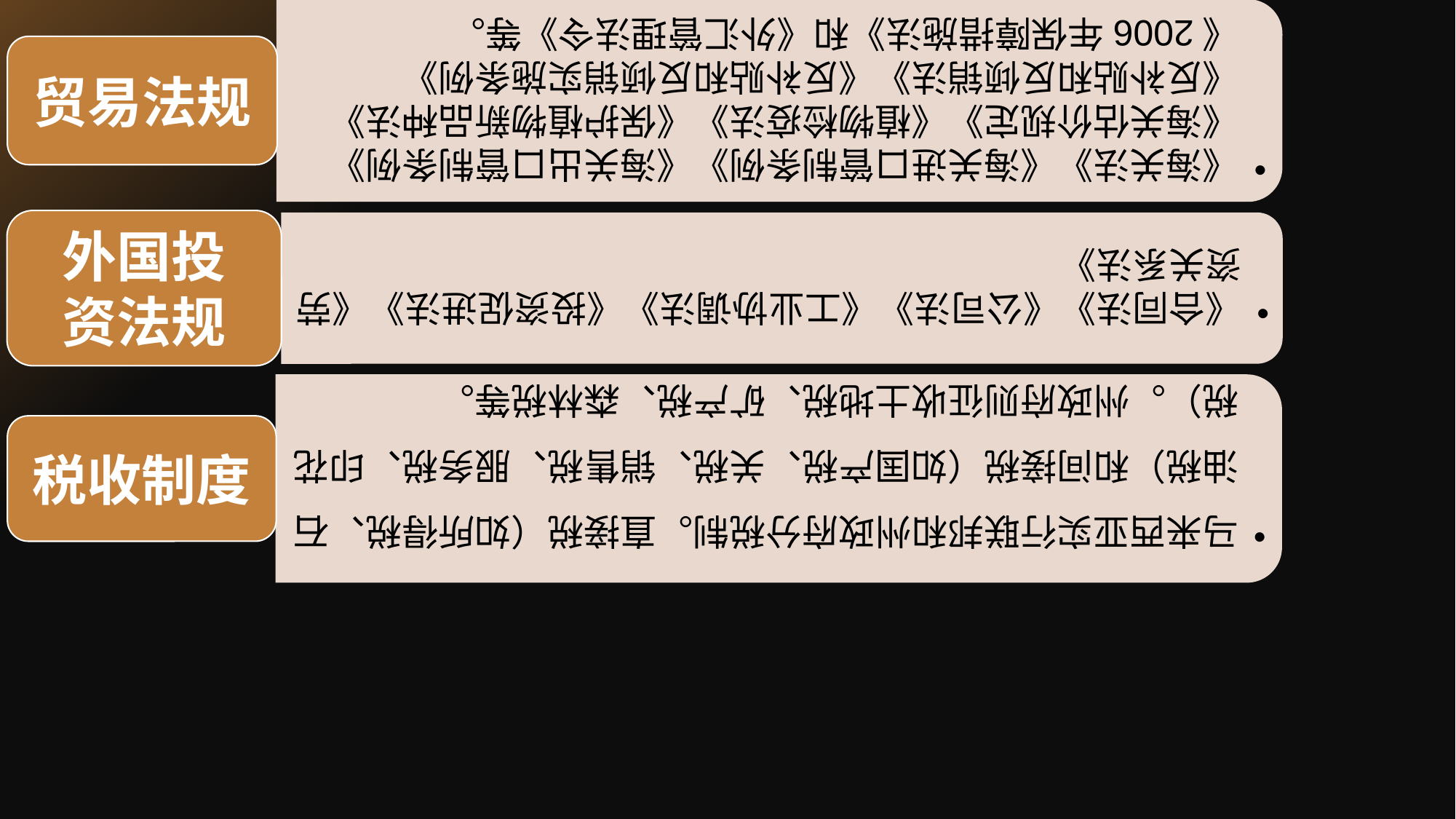

# 三、法律环境
《海关法》《海关进口管制条例》《海关出口管制条例》《海关估价规定》《植物检疫法》《保护植物新品种法》《反补贴和反倾销法》《反补贴和反倾销实施条例》《2006年保障措施法》和《外汇管理法令》等。
贸易法规
《合同法》《公司法》《工业协调法》《投资促进法》《劳资关系法》
外国投
资法规
马来西亚实行联邦和州政府分税制。直接税（如所得税、石油税）和间接税（如国产税、关税、销售税、服务税、印花税）。州政府则征收土地税、矿产税、森林税等。
税收制度